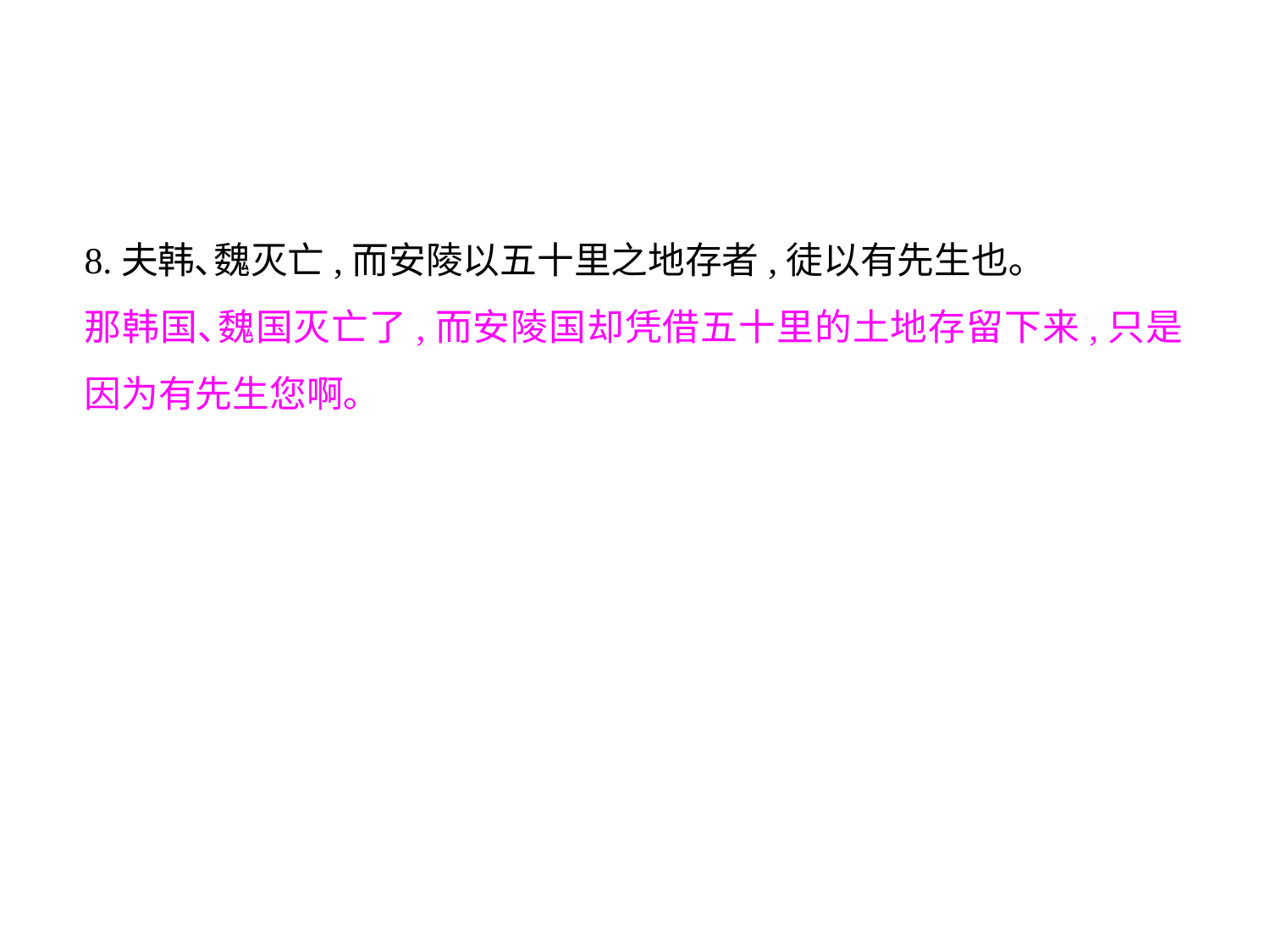

8.夫韩､魏灭亡,而安陵以五十里之地存者,徒以有先生也｡
那韩国､魏国灭亡了,而安陵国却凭借五十里的土地存留下来,只是因为有先生您啊｡